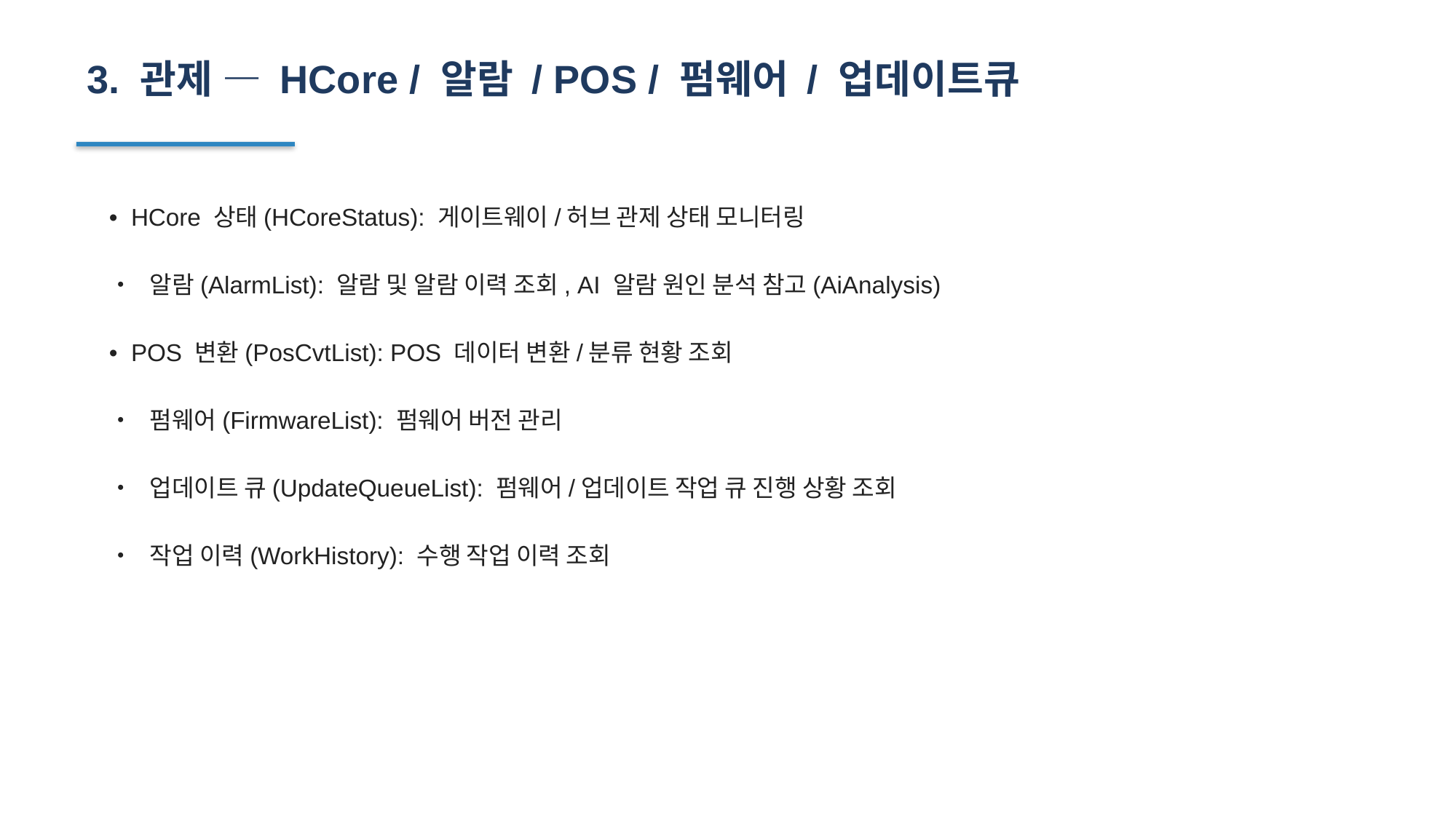

3. 관제 — HCore / 알람 / POS / 펌웨어 / 업데이트큐

•  HCore 상태(HCoreStatus): 게이트웨이/허브 관제 상태 모니터링
•  알람(AlarmList): 알람 및 알람 이력 조회, AI 알람 원인 분석 참고(AiAnalysis)
•  POS 변환(PosCvtList): POS 데이터 변환/분류 현황 조회
•  펌웨어(FirmwareList): 펌웨어 버전 관리
•  업데이트 큐(UpdateQueueList): 펌웨어/업데이트 작업 큐 진행 상황 조회
•  작업 이력(WorkHistory): 수행 작업 이력 조회